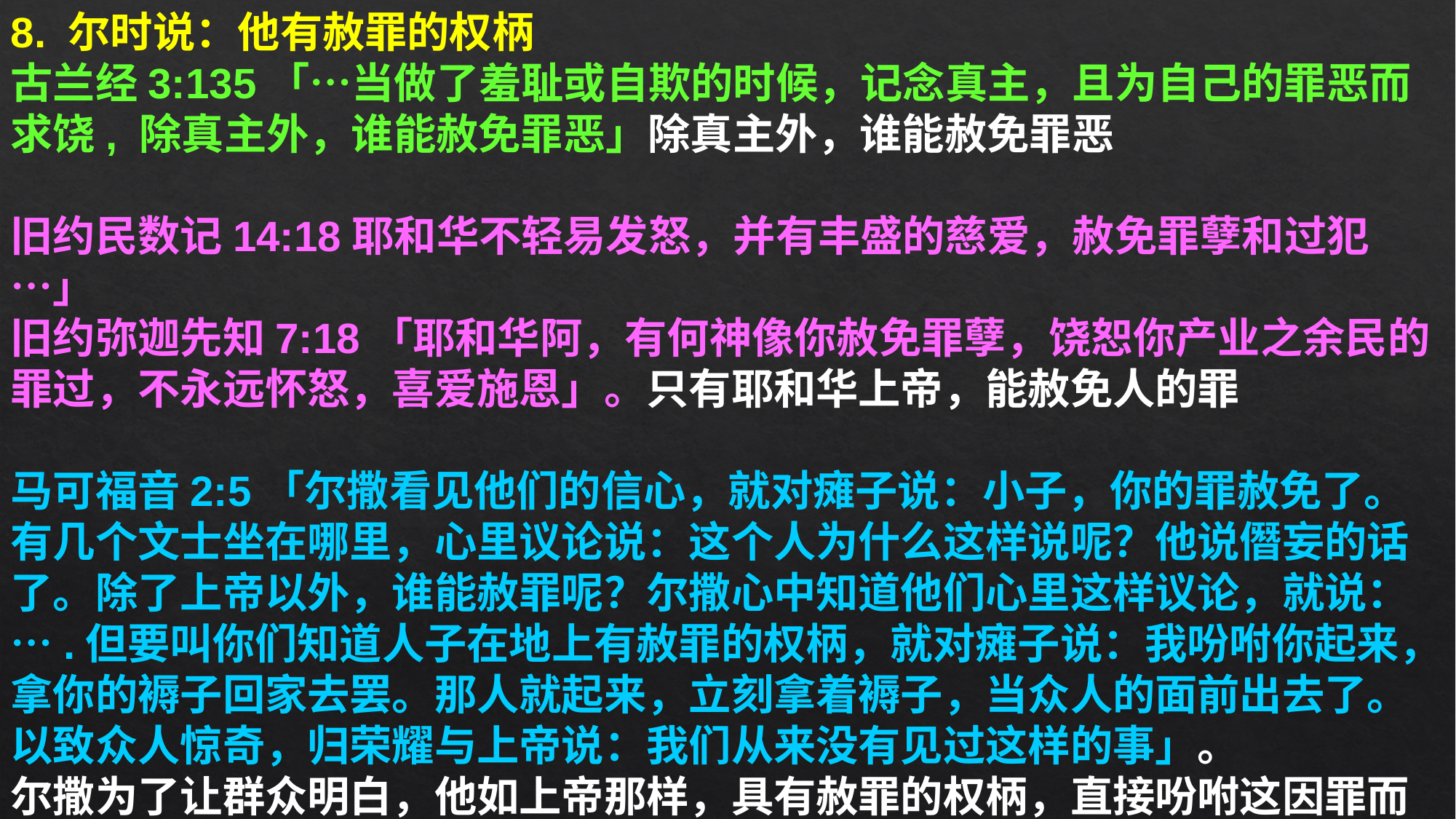

8. 尔时说：他有赦罪的权柄
古兰经3:135「…当做了羞耻或自欺的时候，记念真主，且为自己的罪恶而求饶, 除真主外，谁能赦免罪恶」除真主外，谁能赦免罪恶

旧约民数记14:18耶和华不轻易发怒，并有丰盛的慈爱，赦免罪孽和过犯…」
旧约弥迦先知7:18「耶和华阿，有何神像你赦免罪孽，饶恕你产业之余民的罪过，不永远怀怒，喜爱施恩」。只有耶和华上帝，能赦免人的罪

马可福音2:5「尔撒看见他们的信心，就对瘫子说：小子，你的罪赦免了。有几个文士坐在哪里，心里议论说：这个人为什么这样说呢？他说僭妄的话了。除了上帝以外，谁能赦罪呢？尔撒心中知道他们心里这样议论，就说：….但要叫你们知道人子在地上有赦罪的权柄，就对瘫子说：我吩咐你起来，拿你的褥子回家去罢。那人就起来，立刻拿着褥子，当众人的面前出去了。以致众人惊奇，归荣耀与上帝说：我们从来没有见过这样的事」。                 尔撒为了让群众明白，他如上帝那样，具有赦罪的权柄，直接吩咐这因罪而陷入瘸腿的瘫子，起来行走，瘫子立刻站起来行走。事实胜于雄辩！